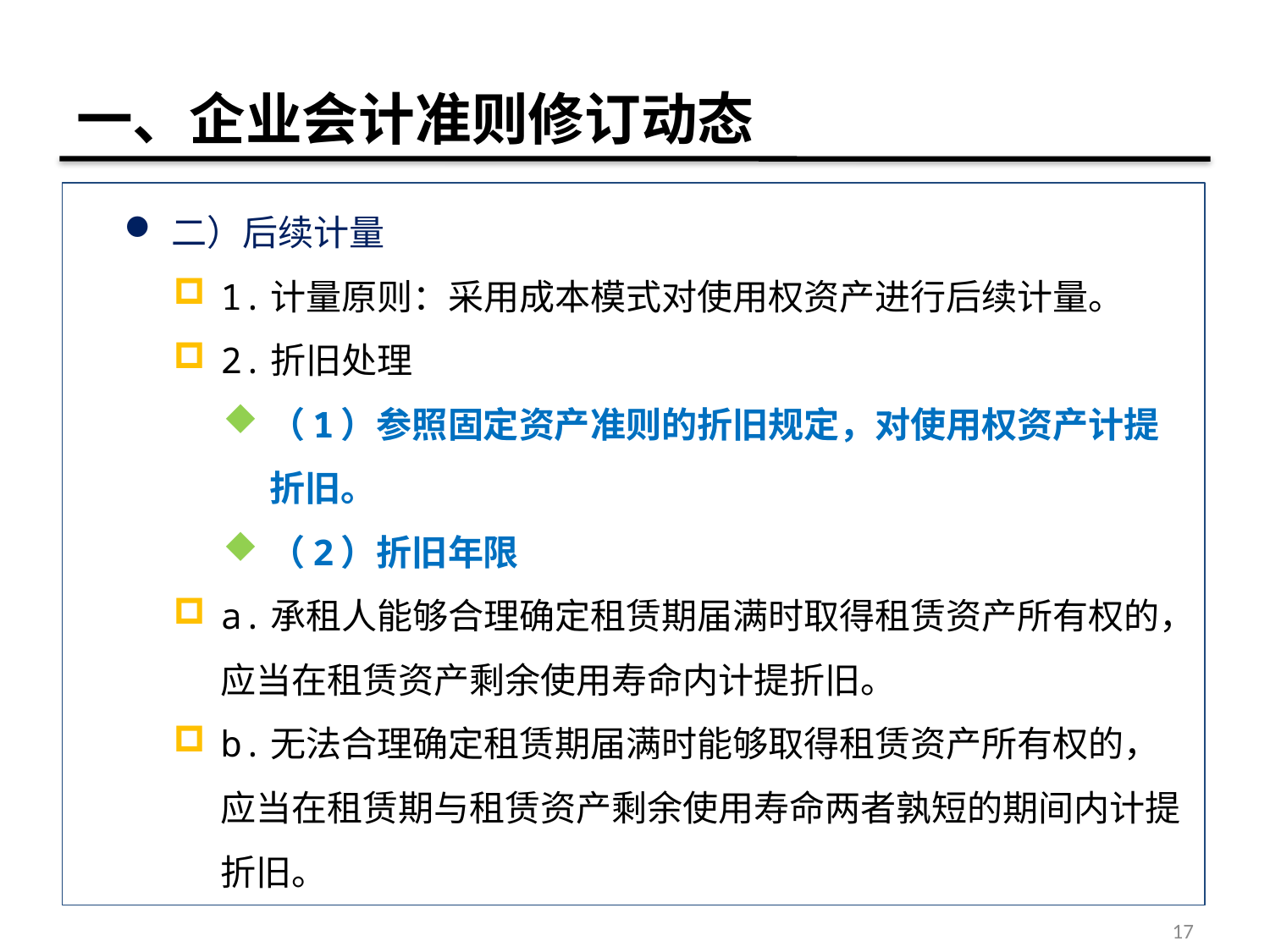

# 一、企业会计准则修订动态
二）后续计量
1.计量原则：采用成本模式对使用权资产进行后续计量。
2.折旧处理
（1）参照固定资产准则的折旧规定，对使用权资产计提折旧。
（2）折旧年限
a.承租人能够合理确定租赁期届满时取得租赁资产所有权的，应当在租赁资产剩余使用寿命内计提折旧。
b.无法合理确定租赁期届满时能够取得租赁资产所有权的，应当在租赁期与租赁资产剩余使用寿命两者孰短的期间内计提折旧。

17